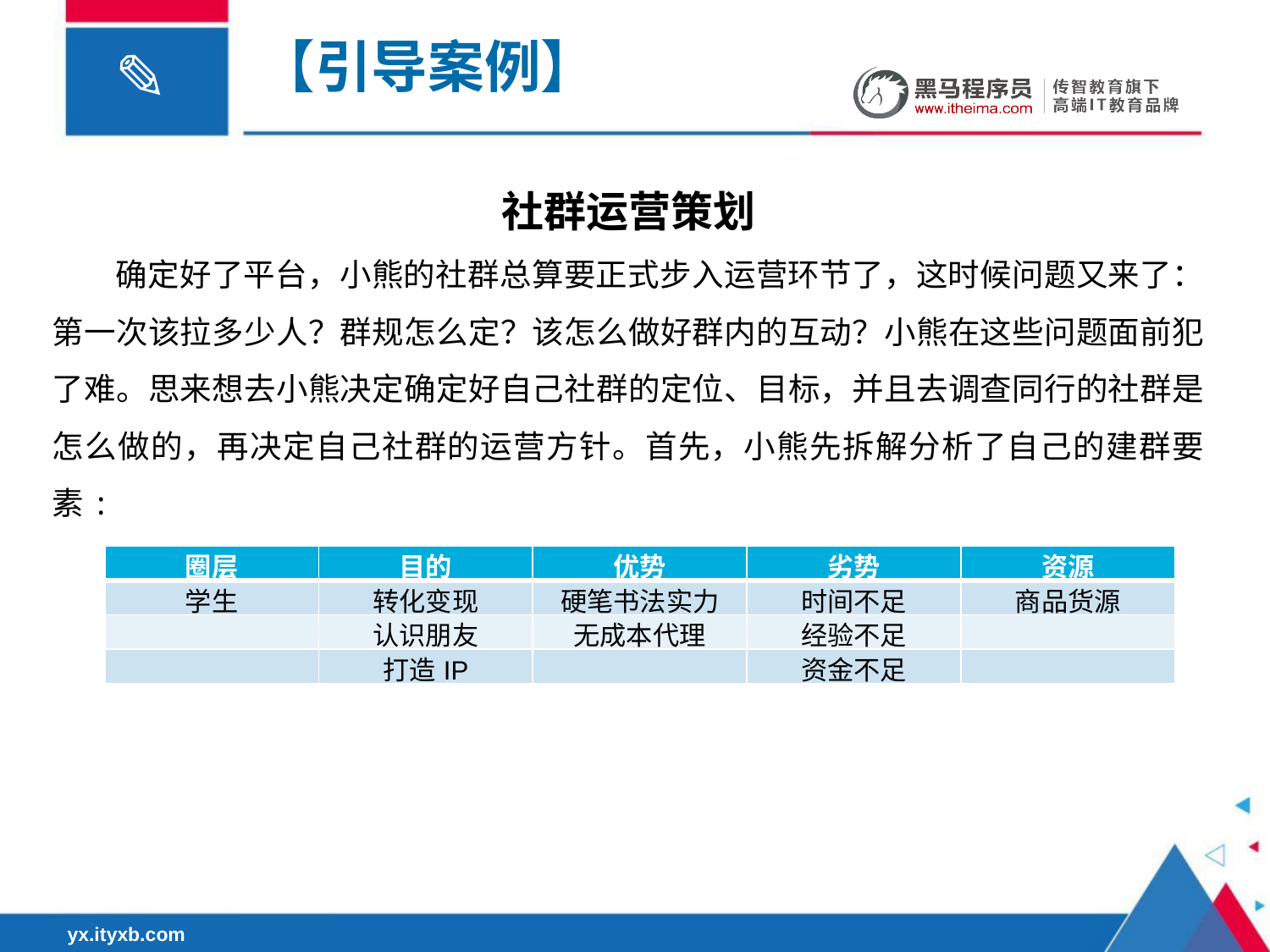

# 【引导案例】
社群运营策划
确定好了平台，小熊的社群总算要正式步入运营环节了，这时候问题又来了：第一次该拉多少人？群规怎么定？该怎么做好群内的互动？小熊在这些问题面前犯了难。思来想去小熊决定确定好自己社群的定位、目标，并且去调查同行的社群是怎么做的，再决定自己社群的运营方针。首先，小熊先拆解分析了自己的建群要素:
| 圈层 | 目的 | 优势 | 劣势 | 资源 |
| --- | --- | --- | --- | --- |
| 学生 | 转化变现 | 硬笔书法实力 | 时间不足 | 商品货源 |
|  | 认识朋友 | 无成本代理 | 经验不足 |  |
|  | 打造IP |  | 资金不足 |  |